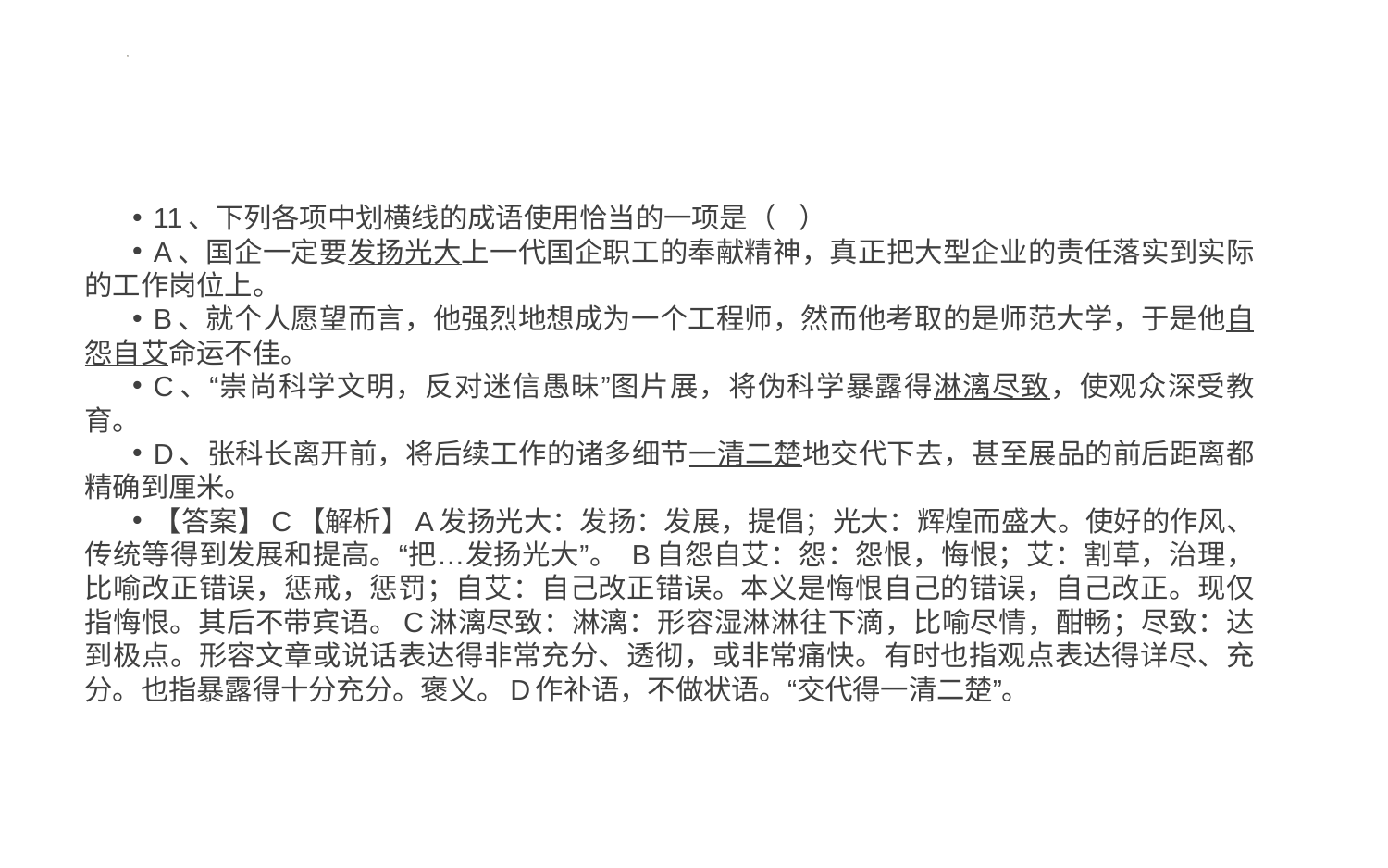

#
11、下列各项中划横线的成语使用恰当的一项是（   ）
A、国企一定要发扬光大上一代国企职工的奉献精神，真正把大型企业的责任落实到实际的工作岗位上。
B、就个人愿望而言，他强烈地想成为一个工程师，然而他考取的是师范大学，于是他自怨自艾命运不佳。
C、“崇尚科学文明，反对迷信愚昧”图片展，将伪科学暴露得淋漓尽致，使观众深受教育。
D、张科长离开前，将后续工作的诸多细节一清二楚地交代下去，甚至展品的前后距离都精确到厘米。
【答案】C【解析】A发扬光大：发扬：发展，提倡；光大：辉煌而盛大。使好的作风、传统等得到发展和提高。“把…发扬光大”。 B自怨自艾：怨：怨恨，悔恨；艾：割草，治理，比喻改正错误，惩戒，惩罚；自艾：自己改正错误。本义是悔恨自己的错误，自己改正。现仅指悔恨。其后不带宾语。C淋漓尽致：淋漓：形容湿淋淋往下滴，比喻尽情，酣畅；尽致：达到极点。形容文章或说话表达得非常充分、透彻，或非常痛快。有时也指观点表达得详尽、充分。也指暴露得十分充分。褒义。D作补语，不做状语。“交代得一清二楚”。